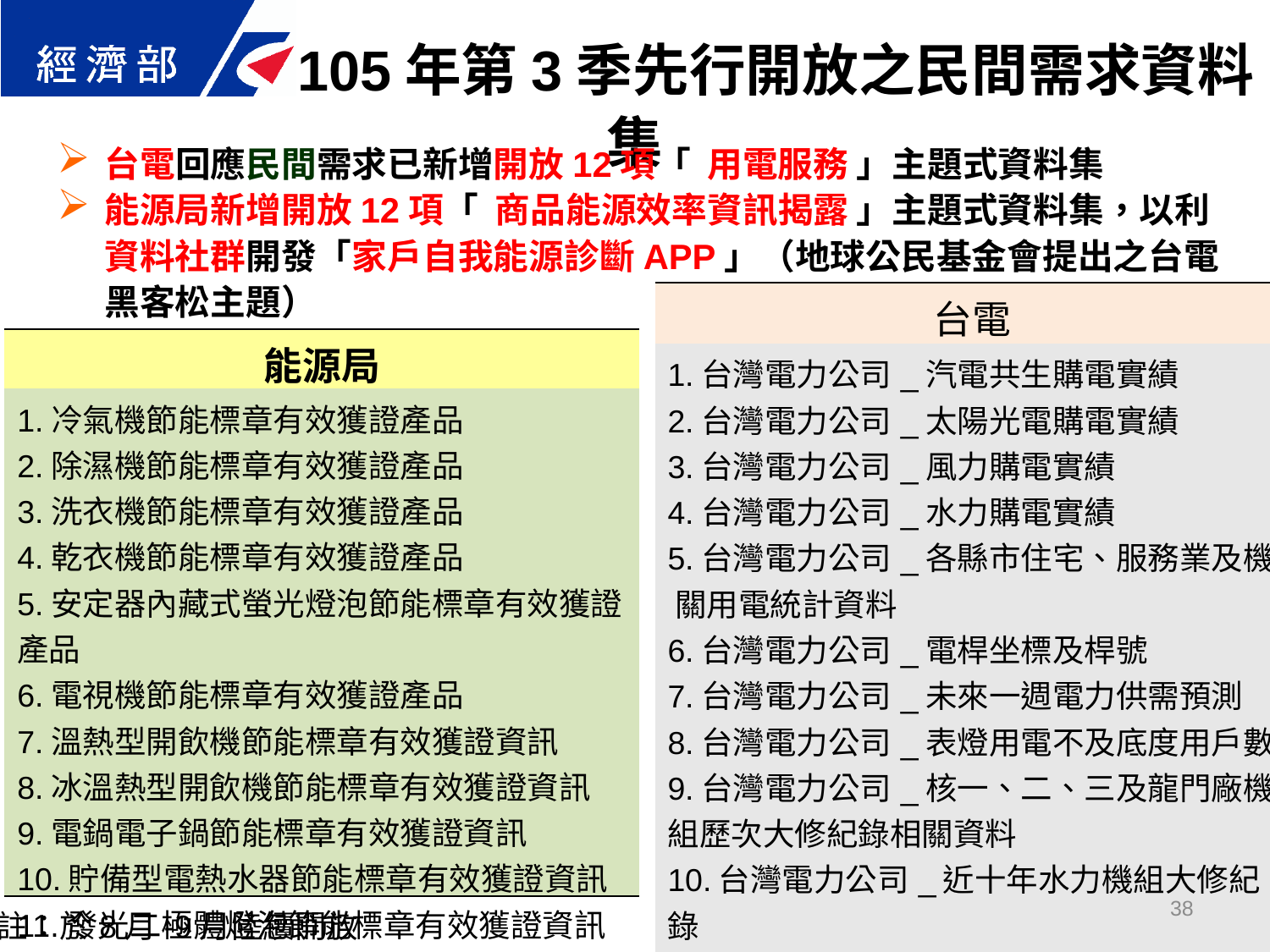

105年第3季先行開放之民間需求資料集
台電回應民間需求已新增開放12項「  用電服務 」主題式資料集
能源局新增開放12項「  商品能源效率資訊揭露 」主題式資料集，以利資料社群開發「家戶自我能源診斷APP」（地球公民基金會提出之台電黑客松主題）
| 台電 |
| --- |
| 1.台灣電力公司\_汽電共生購電實績 2.台灣電力公司\_太陽光電購電實績 3.台灣電力公司\_風力購電實績 4.台灣電力公司\_水力購電實績 5.台灣電力公司\_各縣市住宅、服務業及機 關用電統計資料 6.台灣電力公司\_電桿坐標及桿號 7.台灣電力公司\_未來一週電力供需預測 8.台灣電力公司\_表燈用電不及底度用戶數 9.台灣電力公司\_核一、二、三及龍門廠機組歷次大修紀錄相關資料 10.台灣電力公司\_近十年水力機組大修紀錄 11.台灣電力公司\_近十年火力機組大修紀錄 12.台灣電力公司\_近十年各類型火力機組可用率 |
| 能源局 |
| --- |
| 1.冷氣機節能標章有效獲證產品 2.除濕機節能標章有效獲證產品 3.洗衣機節能標章有效獲證產品 4.乾衣機節能標章有效獲證產品 5.安定器內藏式螢光燈泡節能標章有效獲證產品 6.電視機節能標章有效獲證產品 7.溫熱型開飲機節能標章有效獲證資訊 8.冰溫熱型開飲機節能標章有效獲證資訊 9.電鍋電子鍋節能標章有效獲證資訊 10.貯備型電熱水器節能標章有效獲證資訊 11.發光二極體燈泡節能標章有效獲證資訊 12.顯示器節能標章有效獲證資訊 |
38
註：於8月-9月陸續開放